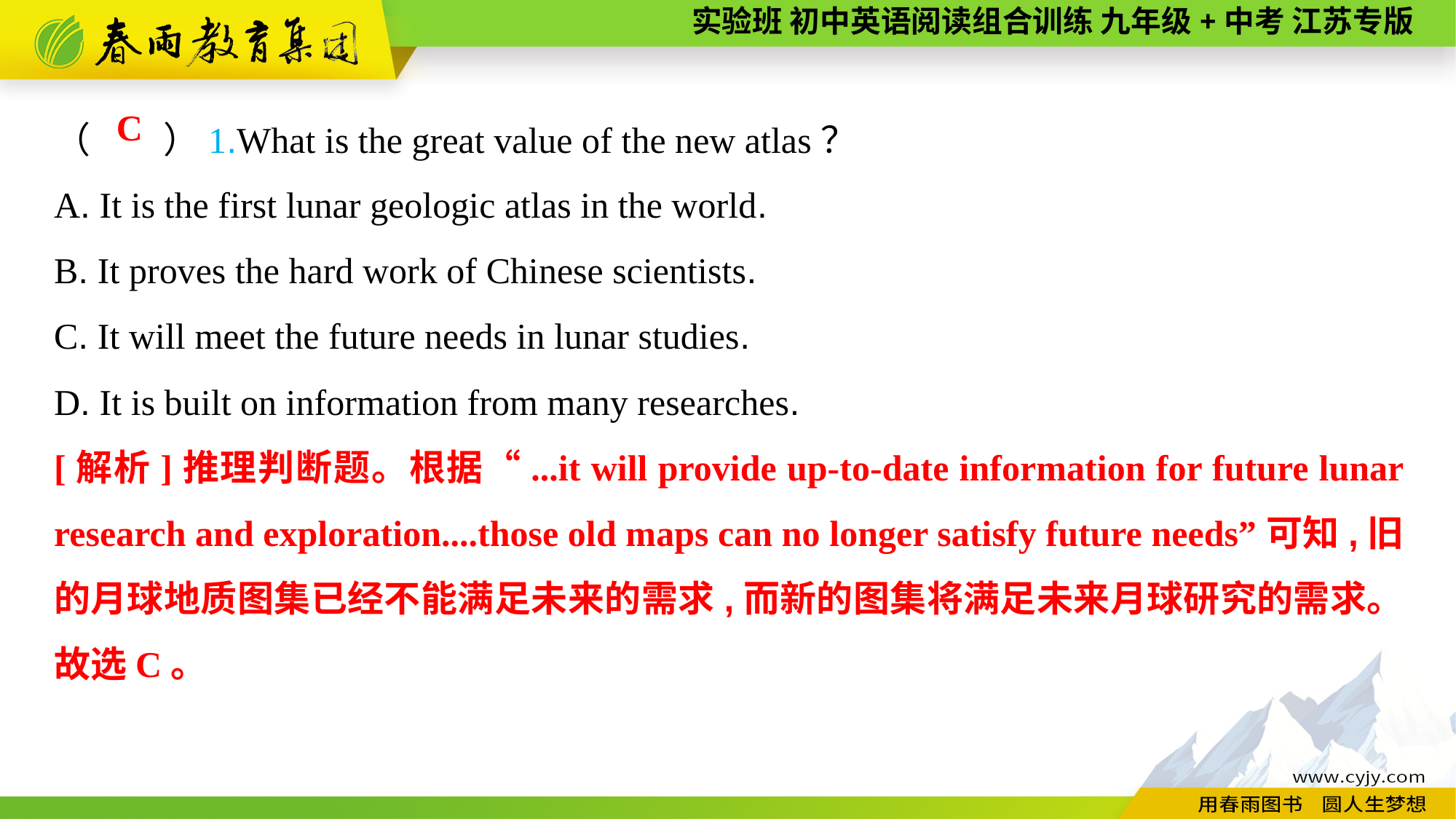

（　　）1.What is the great value of the new atlas？
A. It is the first lunar geologic atlas in the world.
B. It proves the hard work of Chinese scientists.
C. It will meet the future needs in lunar studies.
D. It is built on information from many researches.
C
[解析]推理判断题。根据“...it will provide up-to-date information for future lunar research and exploration....those old maps can no longer satisfy future needs”可知,旧的月球地质图集已经不能满足未来的需求,而新的图集将满足未来月球研究的需求。故选C。